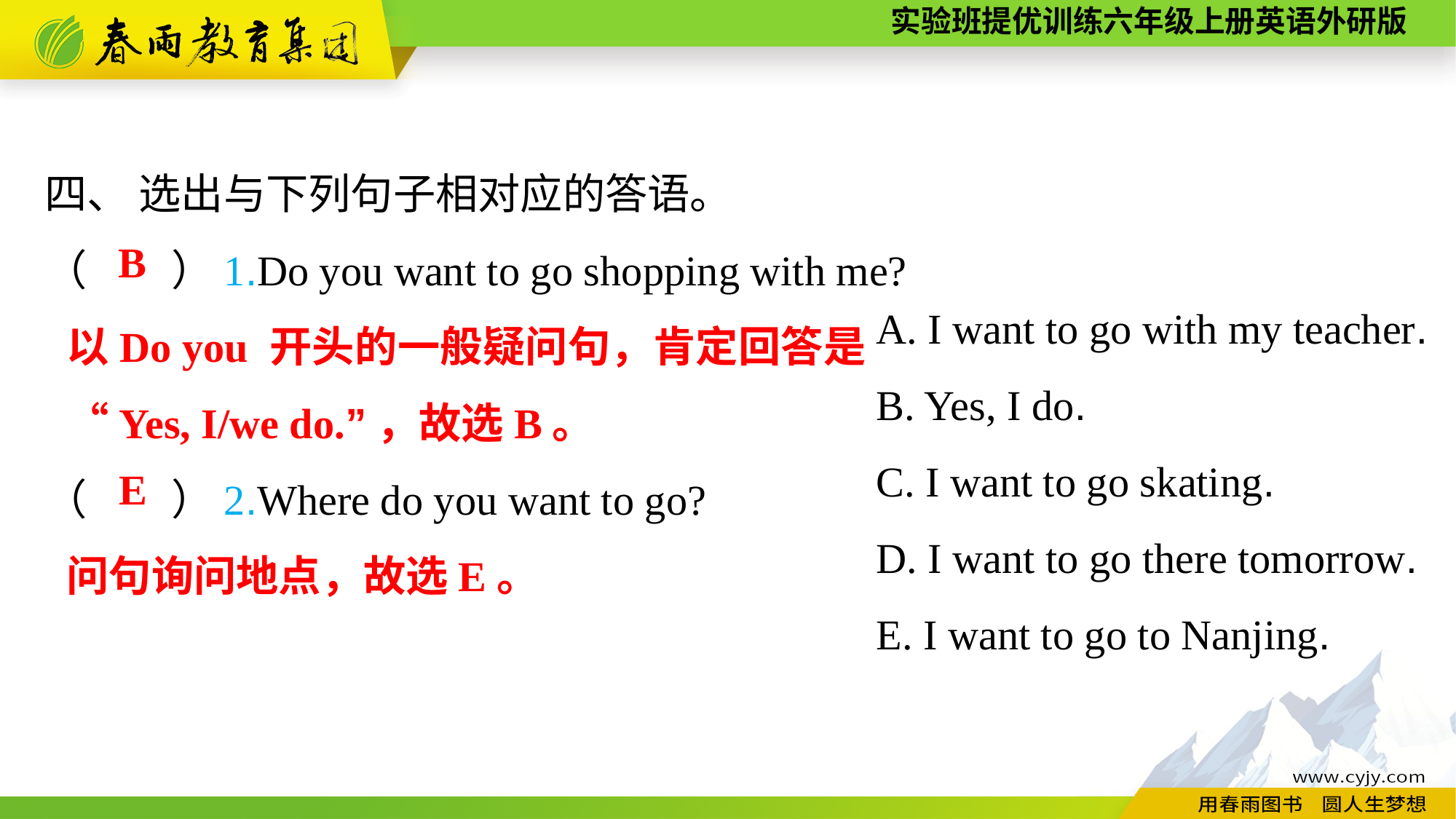

四、 选出与下列句子相对应的答语。
（　　）1.Do you want to go shopping with me?

（　　）2.Where do you want to go?
B
A. I want to go with my teacher.
B. Yes, I do.
C. I want to go skating.
D. I want to go there tomorrow.
E. I want to go to Nanjing.
以Do you 开头的一般疑问句，肯定回答是“Yes, I/we do.”，故选B。
E
问句询问地点，故选E。